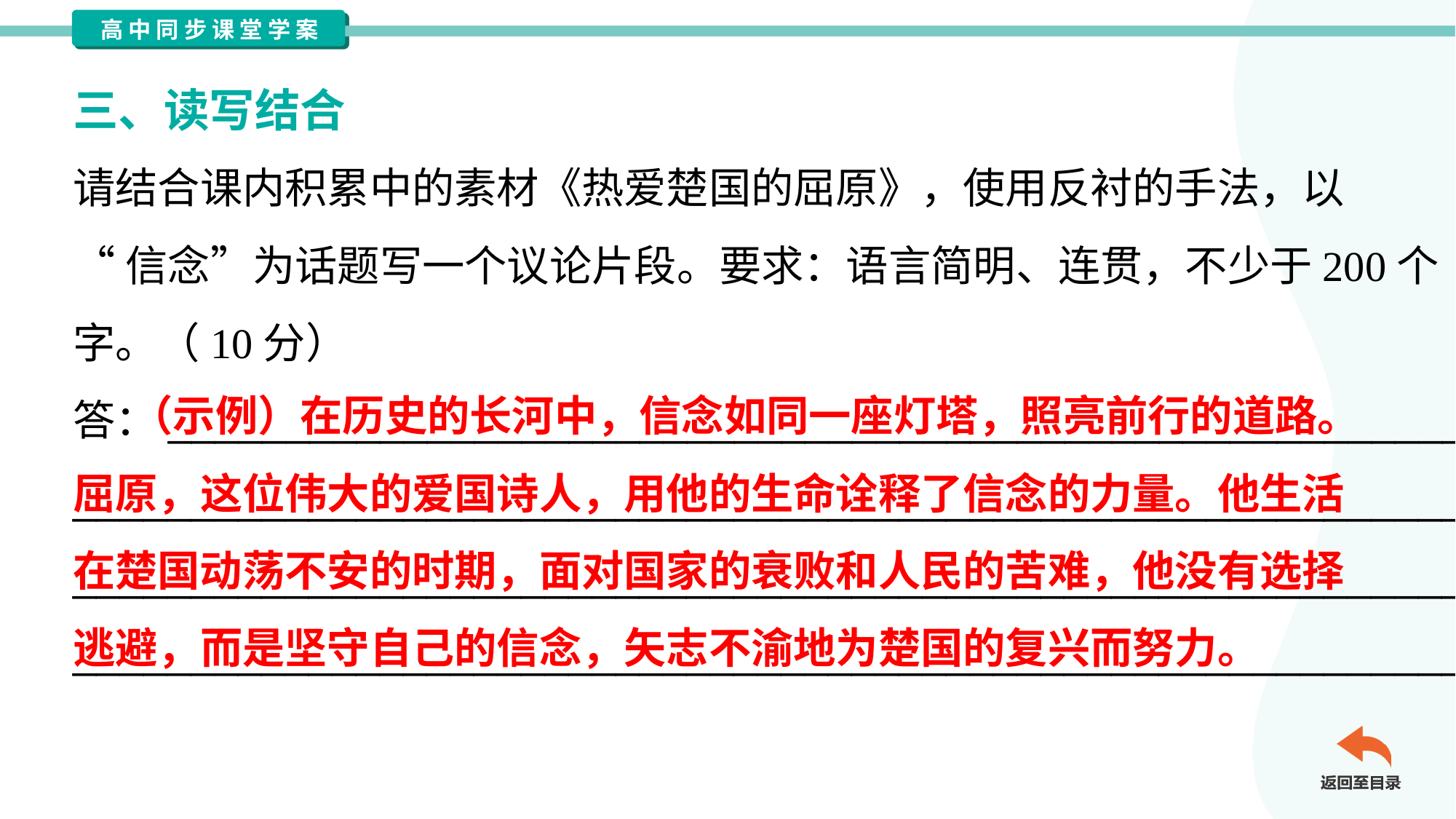

三、读写结合
请结合课内积累中的素材《热爱楚国的屈原》，使用反衬的手法，以
“信念”为话题写一个议论片段。要求：语言简明、连贯，不少于200个
字。（10分）
答：_________________________________________________________
_____________________________________________________________
_____________________________________________________________
_____________________________________________________________
     （示例）在历史的长河中，信念如同一座灯塔，照亮前行的道路。
屈原，这位伟大的爱国诗人，用他的生命诠释了信念的力量。他生活
在楚国动荡不安的时期，面对国家的衰败和人民的苦难，他没有选择
逃避，而是坚守自己的信念，矢志不渝地为楚国的复兴而努力。